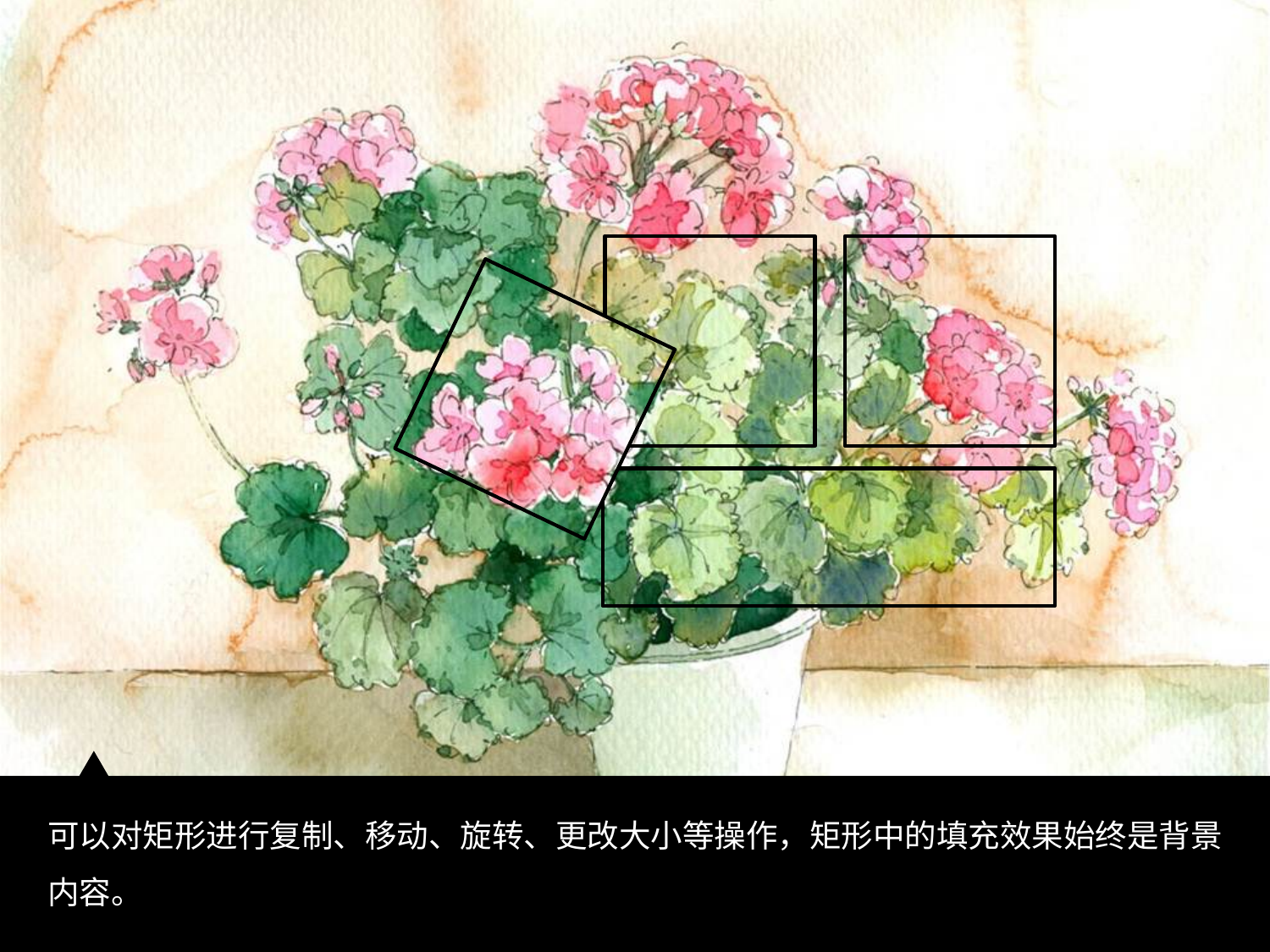

可以对矩形进行复制、移动、旋转、更改大小等操作，矩形中的填充效果始终是背景内容。